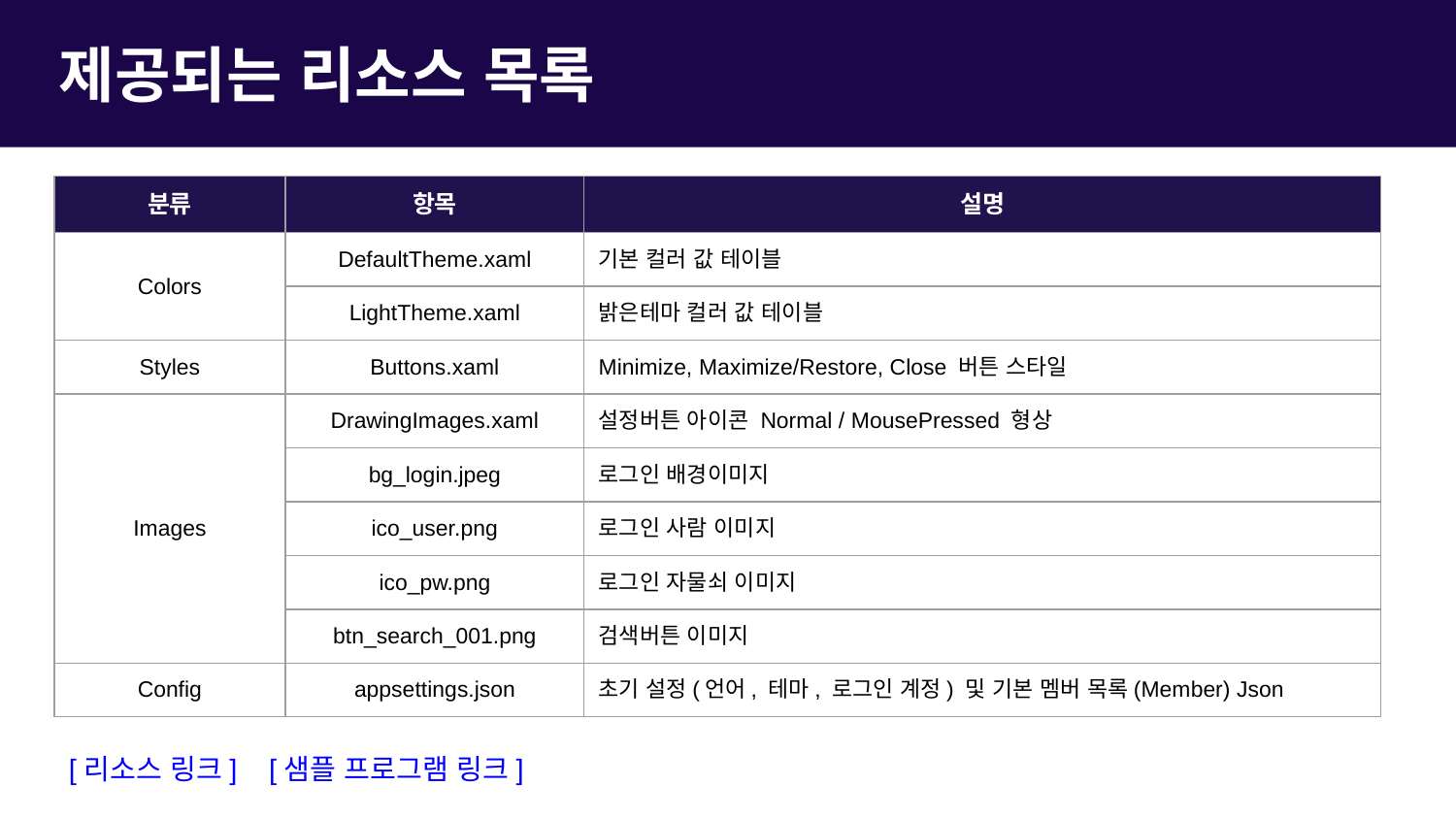

제공되는 리소스 목록
| 분류 | 항목 | 설명 |
| --- | --- | --- |
| Colors | DefaultTheme.xaml | 기본 컬러 값 테이블 |
|  | LightTheme.xaml | 밝은테마 컬러 값 테이블 |
| Styles | Buttons.xaml | Minimize, Maximize/Restore, Close 버튼 스타일 |
| Images | DrawingImages.xaml | 설정버튼 아이콘 Normal / MousePressed 형상 |
|  | bg\_login.jpeg | 로그인 배경이미지 |
|  | ico\_user.png | 로그인 사람 이미지 |
|  | ico\_pw.png | 로그인 자물쇠 이미지 |
|  | btn\_search\_001.png | 검색버튼 이미지 |
| Config | appsettings.json | 초기 설정(언어, 테마, 로그인 계정) 및 기본 멤버 목록(Member) Json |
[리소스 링크]
[샘플 프로그램 링크]